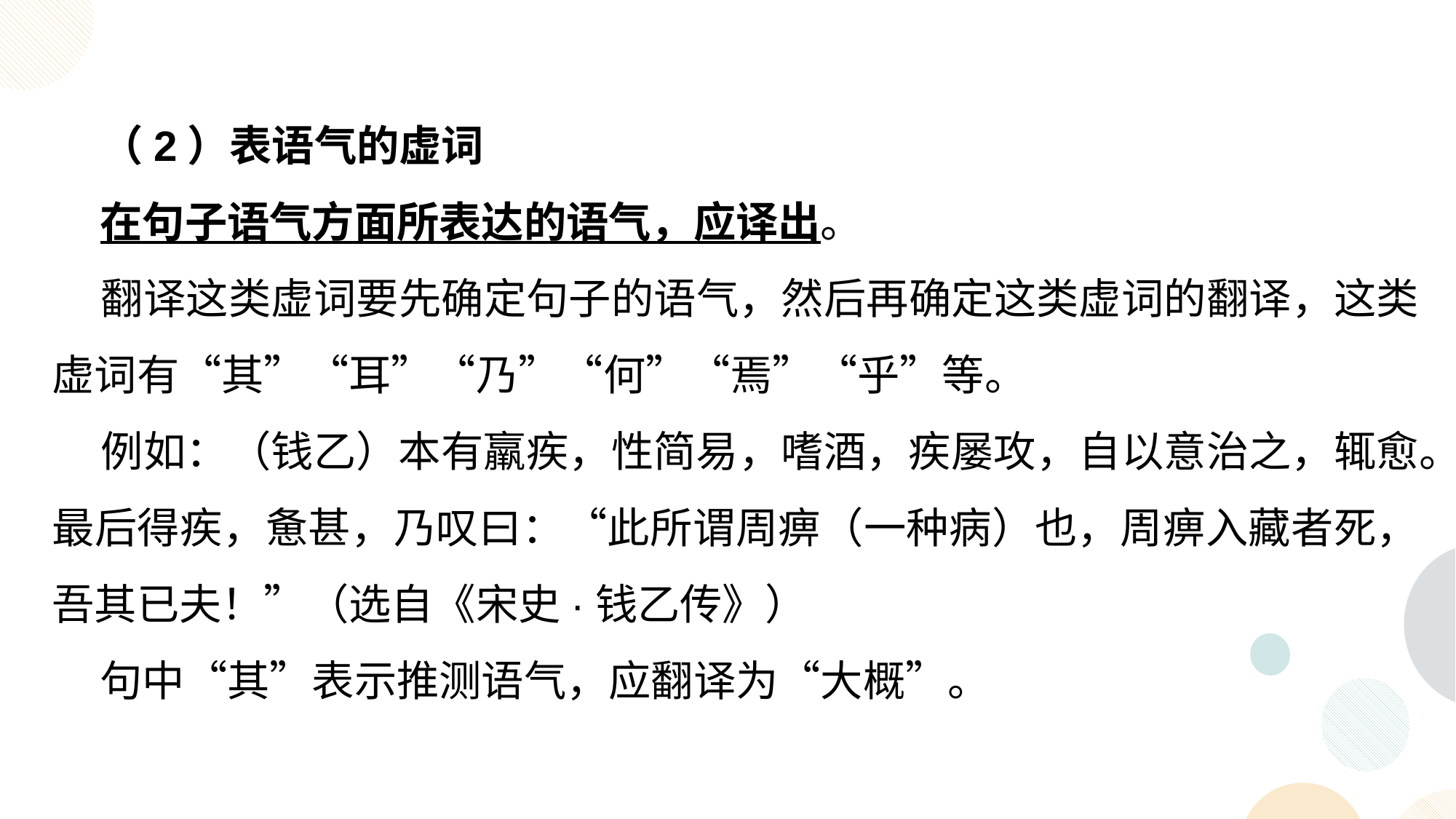

（2）表语气的虚词
    在句子语气方面所表达的语气，应译出。
    翻译这类虚词要先确定句子的语气，然后再确定这类虚词的翻译，这类虚词有“其”“耳”“乃”“何”“焉”“乎”等。
    例如：（钱乙）本有羸疾，性简易，嗜酒，疾屡攻，自以意治之，辄愈。最后得疾，惫甚，乃叹曰：“此所谓周痹（一种病）也，周痹入藏者死，吾其已夫！”（选自《宋史·钱乙传》）
    句中“其”表示推测语气，应翻译为“大概”。